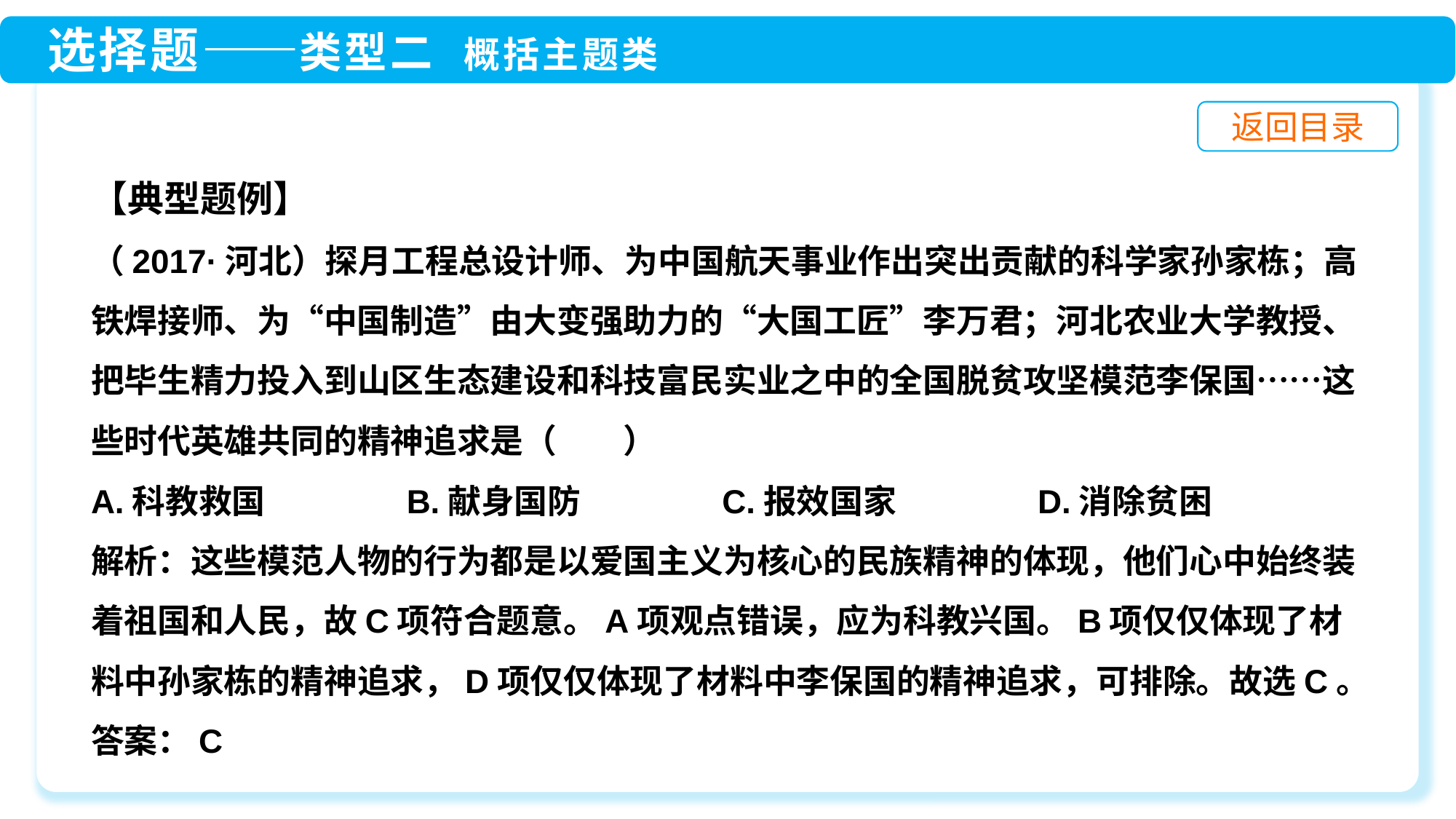

【典型题例】
（2017·河北）探月工程总设计师、为中国航天事业作出突出贡献的科学家孙家栋；高铁焊接师、为“中国制造”由大变强助力的“大国工匠”李万君；河北农业大学教授、把毕生精力投入到山区生态建设和科技富民实业之中的全国脱贫攻坚模范李保国……这些时代英雄共同的精神追求是（　　）
A.科教救国　　　　B.献身国防　　　　C.报效国家　　　　D.消除贫困
解析：这些模范人物的行为都是以爱国主义为核心的民族精神的体现，他们心中始终装着祖国和人民，故C项符合题意。A项观点错误，应为科教兴国。B项仅仅体现了材料中孙家栋的精神追求，D项仅仅体现了材料中李保国的精神追求，可排除。故选C。
答案：C